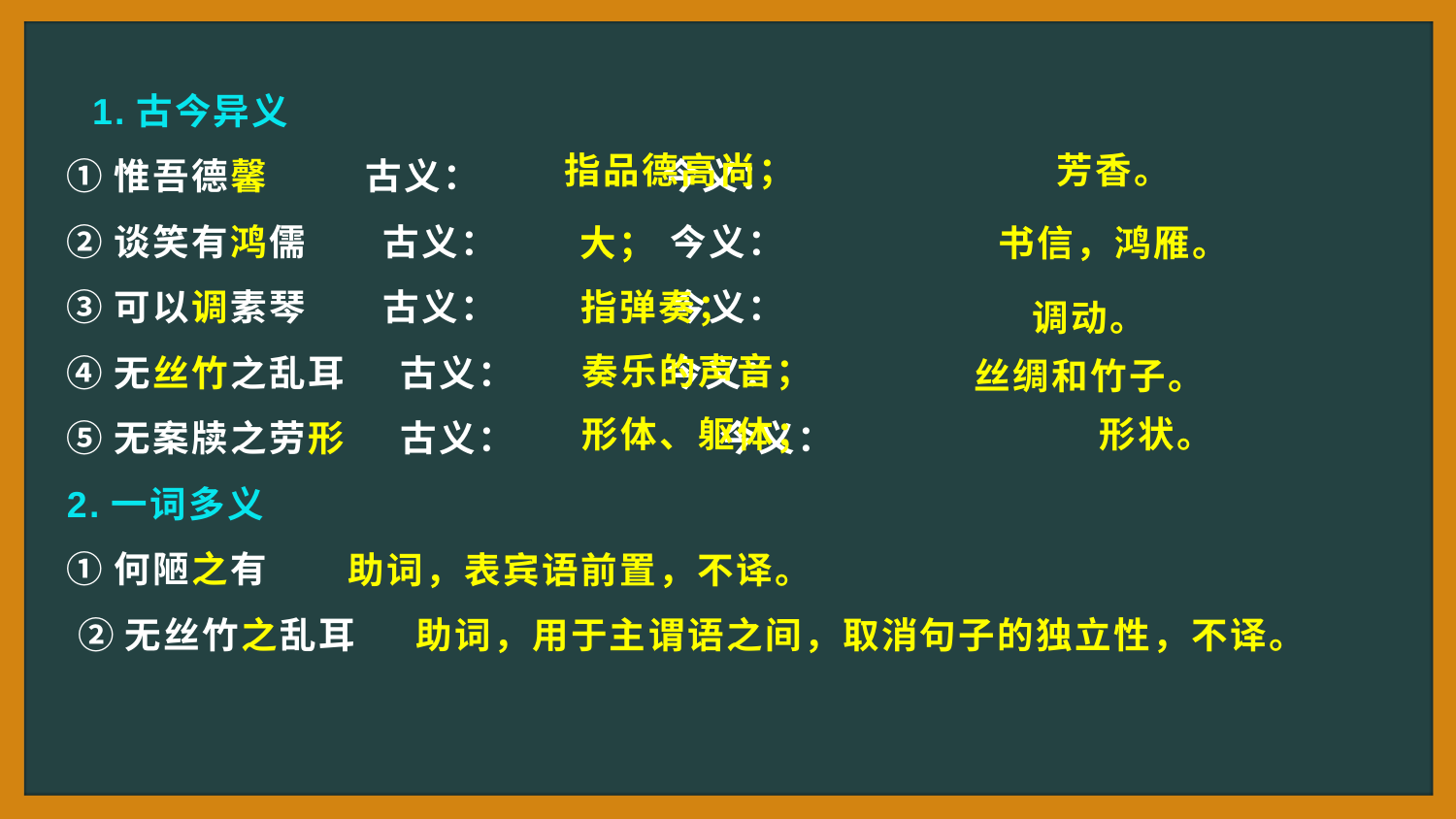

1.古今异义
①惟吾德馨         古义：                 今义：
②谈笑有鸿儒       古义：                今义：
③可以调素琴       古义：                今义：
④无丝竹之乱耳     古义：              今义：
⑤无案牍之劳形     古义：                   今义：
2.一词多义
①何陋之有
 ②无丝竹之乱耳

指品德高尚；
芳香。
大；
书信，鸿雁。
调动。
指弹奏；
丝绸和竹子。
奏乐的声音；
形体、躯体；
形状。
助词，表宾语前置，不译。
助词，用于主谓语之间，取消句子的独立性，不译。